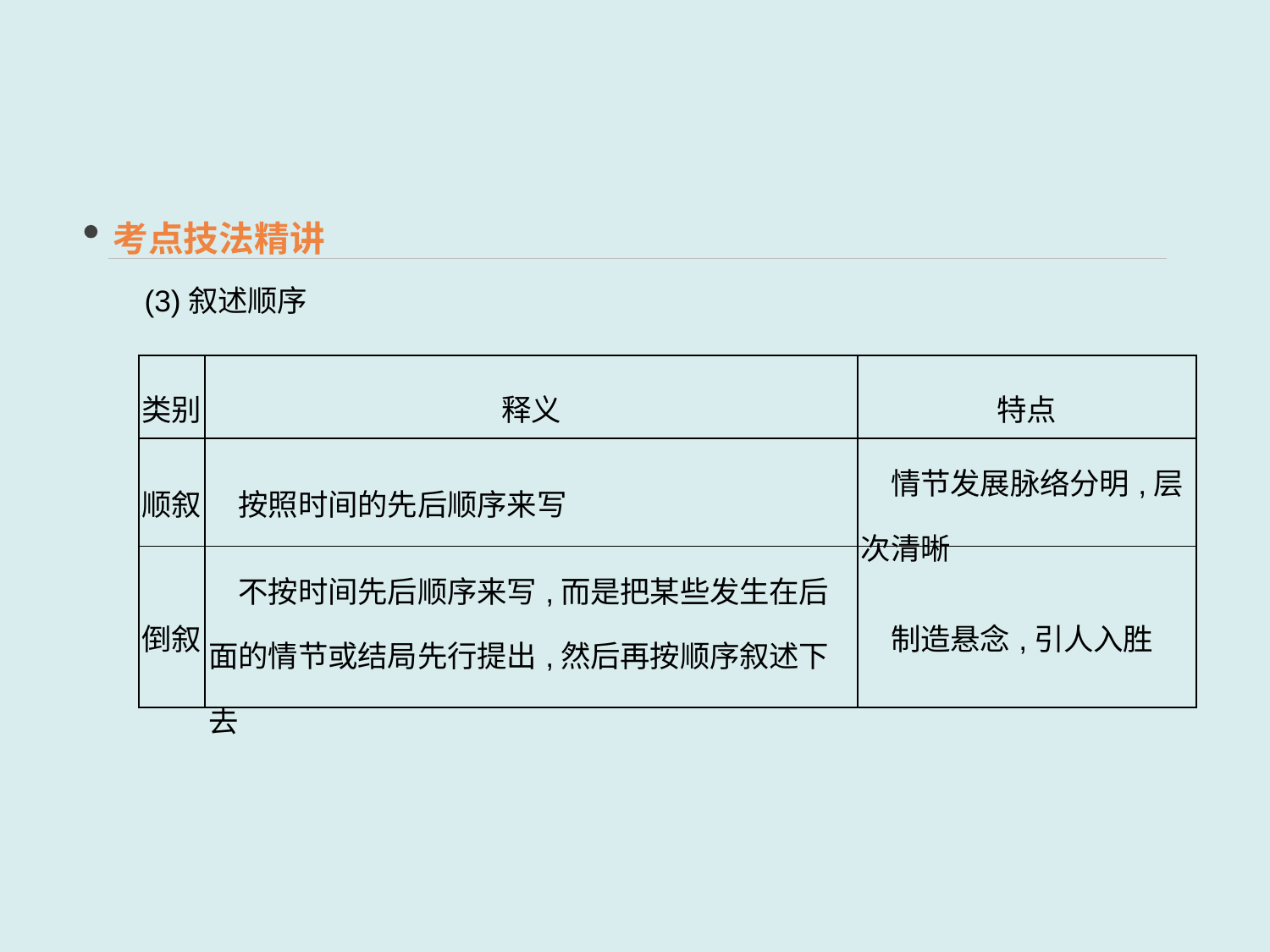

考点技法精讲

(3)叙述顺序
| 类别 | 释义 | 特点 |
| --- | --- | --- |
| 顺叙 | 按照时间的先后顺序来写 | 情节发展脉络分明,层次清晰 |
| 倒叙 | 不按时间先后顺序来写,而是把某些发生在后面的情节或结局先行提出,然后再按顺序叙述下去 | 制造悬念,引人入胜 |